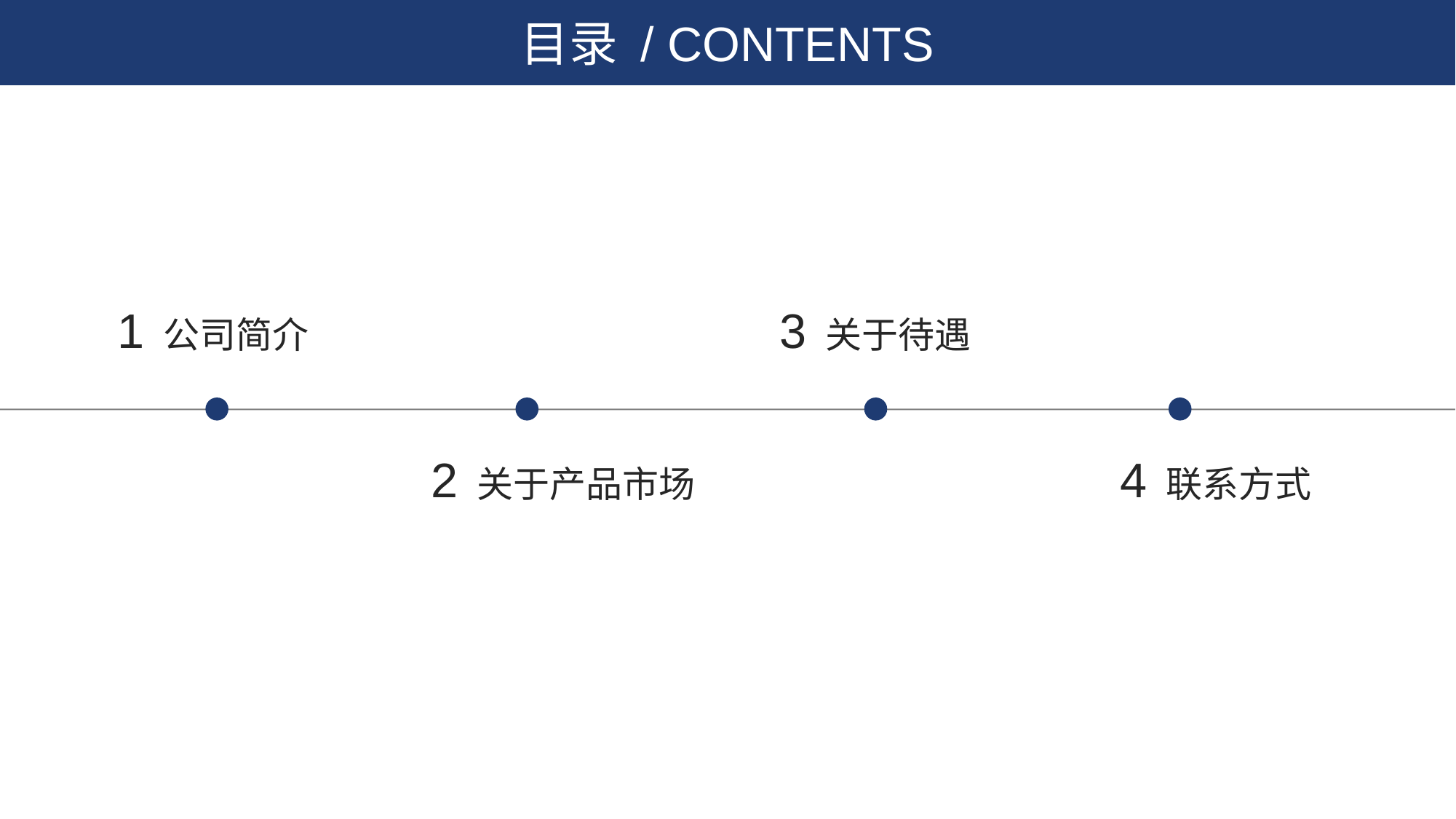

目录 / CONTENTS
1 公司简介
3 关于待遇

2 关于产品市场
4 联系方式